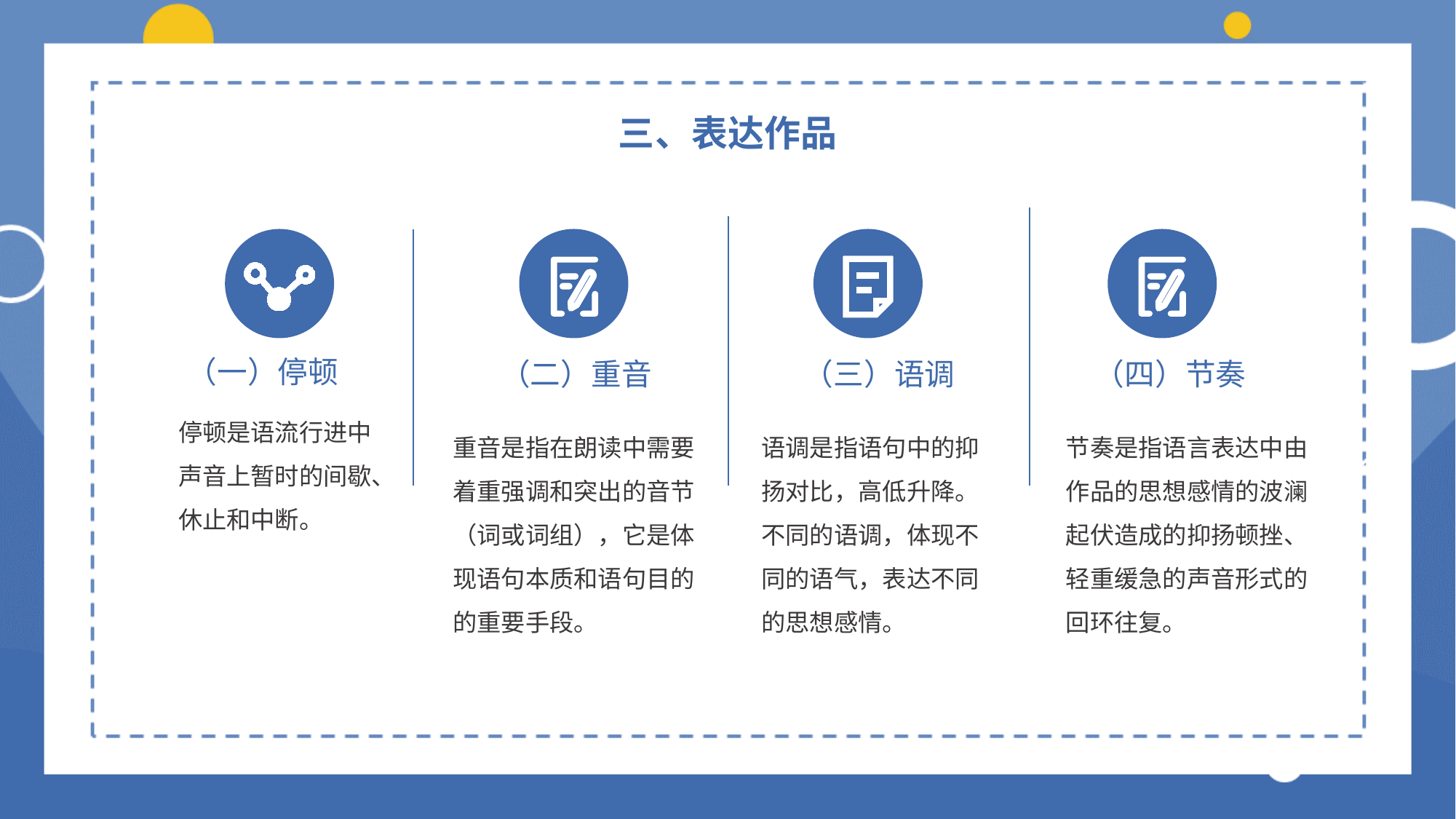

三、表达作品

（一）停顿
（二）重音
（三）语调
（四）节奏
停顿是语流行进中声音上暂时的间歇、休止和中断。
重音是指在朗读中需要着重强调和突出的音节（词或词组），它是体现语句本质和语句目的的重要手段。
语调是指语句中的抑扬对比，高低升降。不同的语调，体现不同的语气，表达不同的思想感情。
节奏是指语言表达中由作品的思想感情的波澜起伏造成的抑扬顿挫、轻重缓急的声音形式的回环往复。